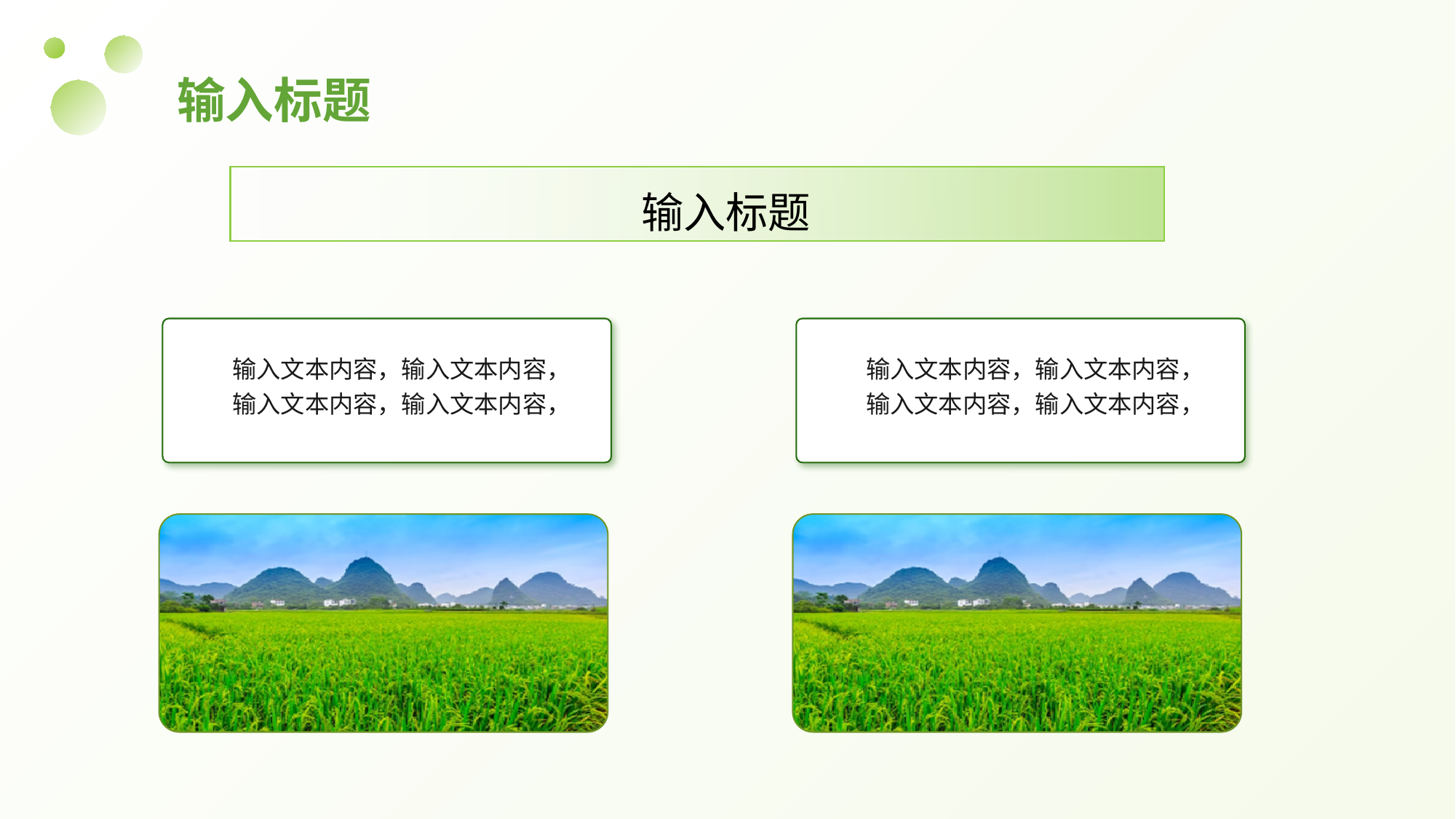

# 输入标题

输入标题

输入文本内容，输入文本内容，输入文本内容，输入文本内容，

输入文本内容，输入文本内容，输入文本内容，输入文本内容，